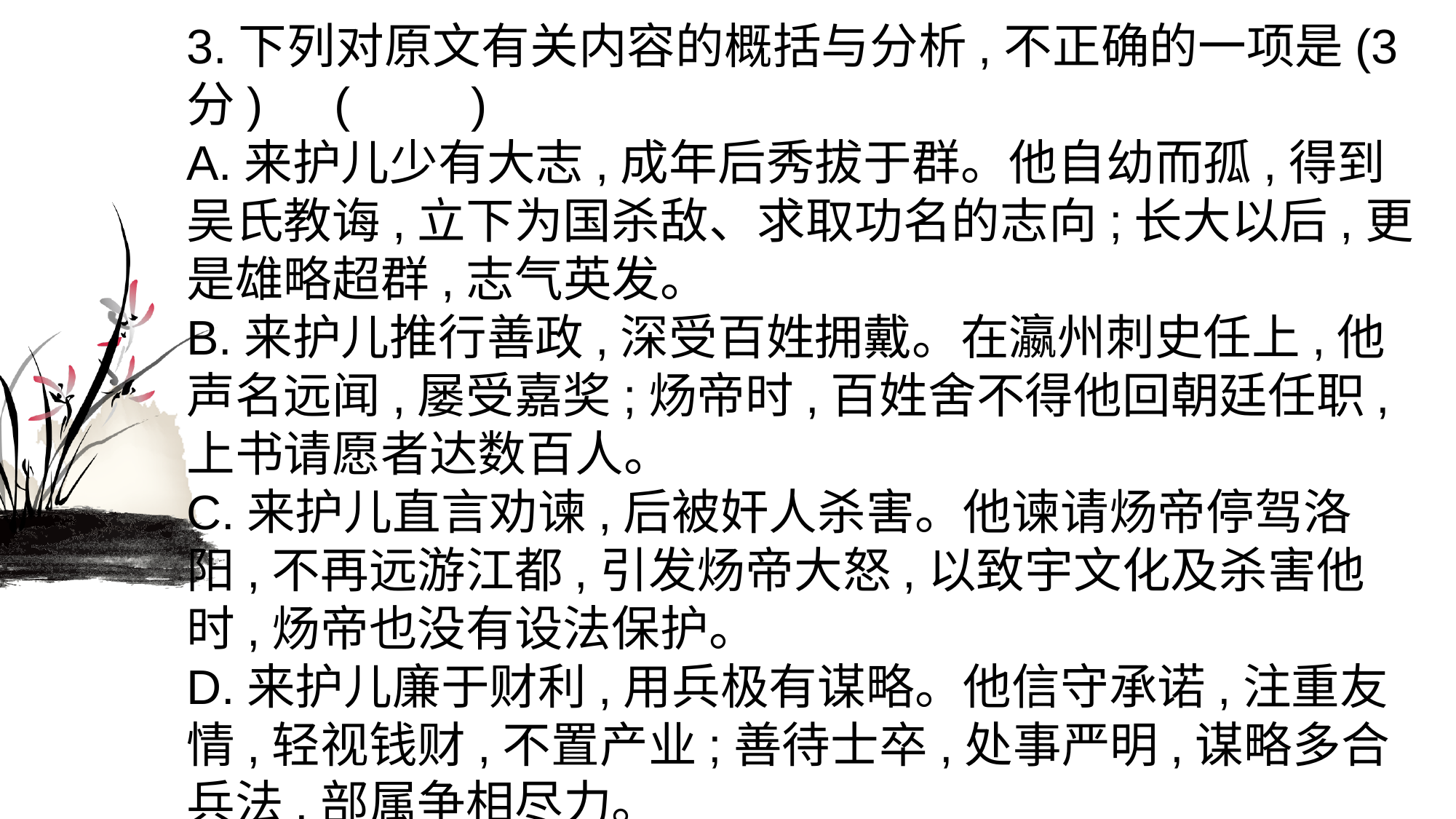

3.下列对原文有关内容的概括与分析,不正确的一项是(3分)　(　　)A.来护儿少有大志,成年后秀拔于群。他自幼而孤,得到吴氏教诲,立下为国杀敌、求取功名的志向;长大以后,更是雄略超群,志气英发。B.来护儿推行善政,深受百姓拥戴。在瀛州刺史任上,他声名远闻,屡受嘉奖;炀帝时,百姓舍不得他回朝廷任职,上书请愿者达数百人。C.来护儿直言劝谏,后被奸人杀害。他谏请炀帝停驾洛阳,不再远游江都,引发炀帝大怒,以致宇文化及杀害他时,炀帝也没有设法保护。D.来护儿廉于财利,用兵极有谋略。他信守承诺,注重友情,轻视钱财,不置产业;善待士卒,处事严明,谋略多合兵法,部属争相尽力。